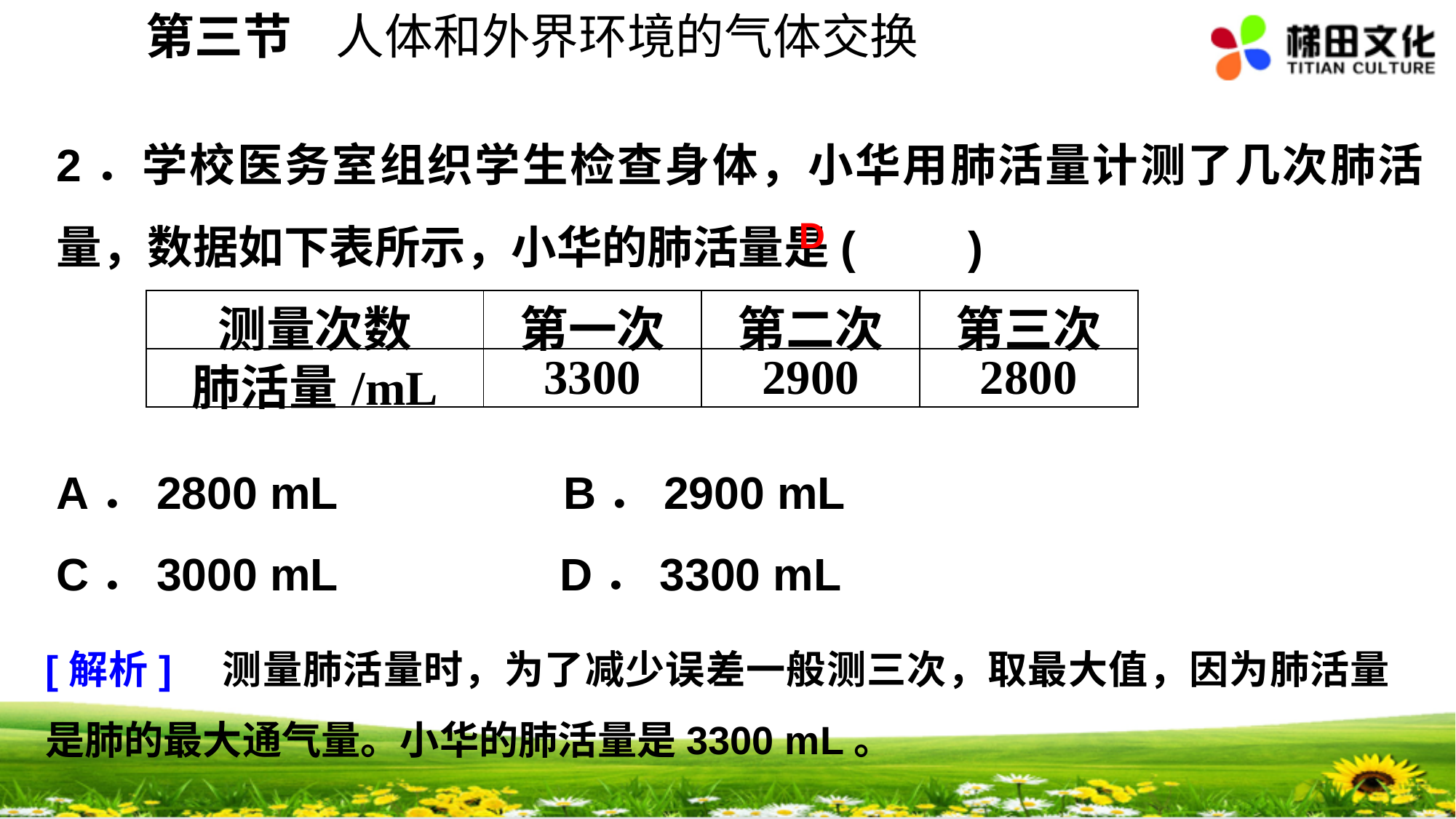

第三节    人体和外界环境的气体交换
2．学校医务室组织学生检查身体，小华用肺活量计测了几次肺活量，数据如下表所示，小华的肺活量是(　　)

A．2800 mL                  B．2900 mL
C．3000 mL	              D．3300 mL
D
| 测量次数 | 第一次 | 第二次 | 第三次 |
| --- | --- | --- | --- |
| 肺活量/mL | 3300 | 2900 | 2800 |
[解析]　测量肺活量时，为了减少误差一般测三次，取最大值，因为肺活量是肺的最大通气量。小华的肺活量是3300 mL。